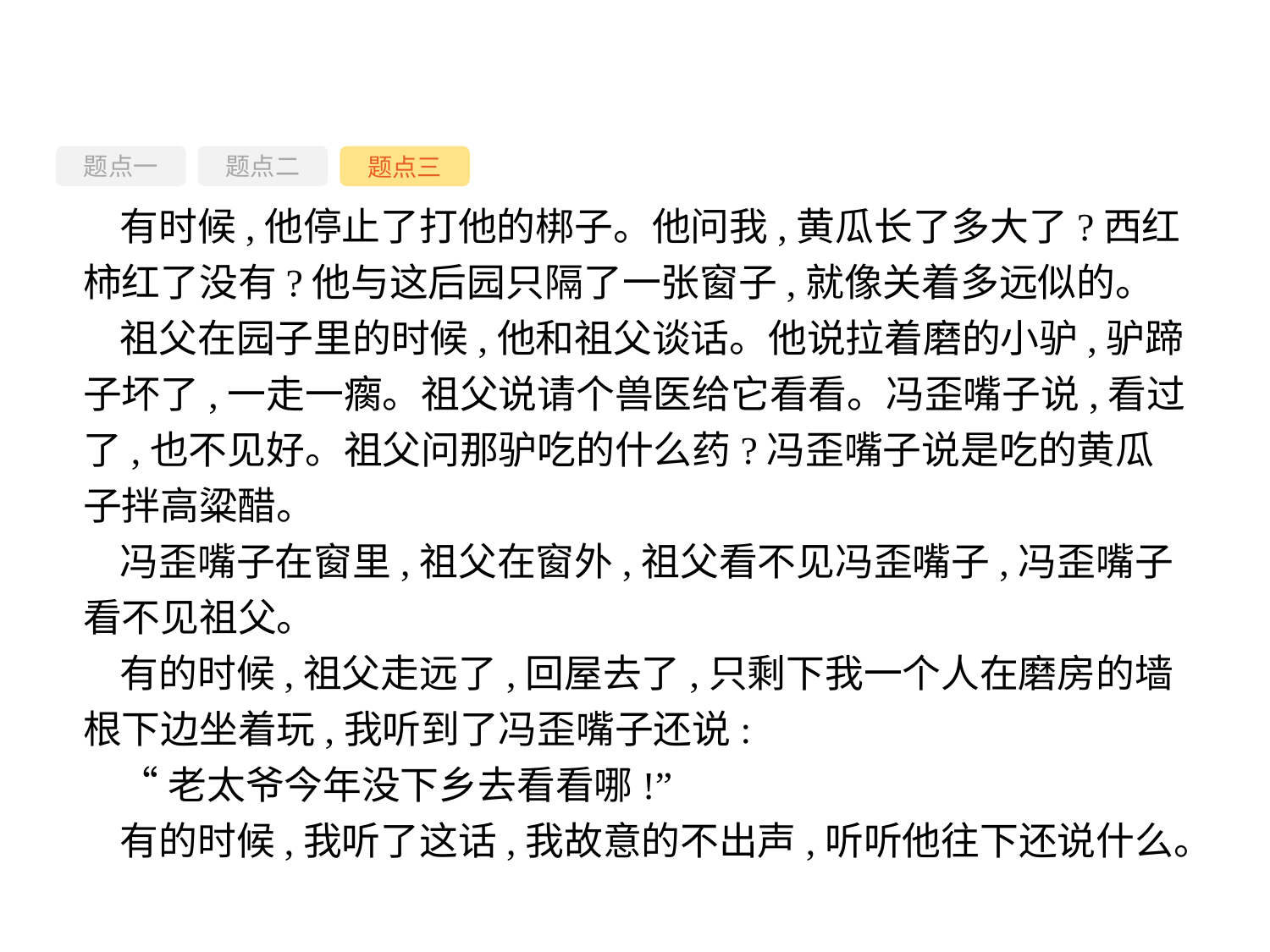

题点一
题点三
题点二
有时候,他停止了打他的梆子。他问我,黄瓜长了多大了?西红柿红了没有?他与这后园只隔了一张窗子,就像关着多远似的。
祖父在园子里的时候,他和祖父谈话。他说拉着磨的小驴,驴蹄子坏了,一走一瘸。祖父说请个兽医给它看看。冯歪嘴子说,看过了,也不见好。祖父问那驴吃的什么药?冯歪嘴子说是吃的黄瓜子拌高粱醋。
冯歪嘴子在窗里,祖父在窗外,祖父看不见冯歪嘴子,冯歪嘴子看不见祖父。
有的时候,祖父走远了,回屋去了,只剩下我一个人在磨房的墙根下边坐着玩,我听到了冯歪嘴子还说:
“老太爷今年没下乡去看看哪!”
有的时候,我听了这话,我故意的不出声,听听他往下还说什么。
-118-